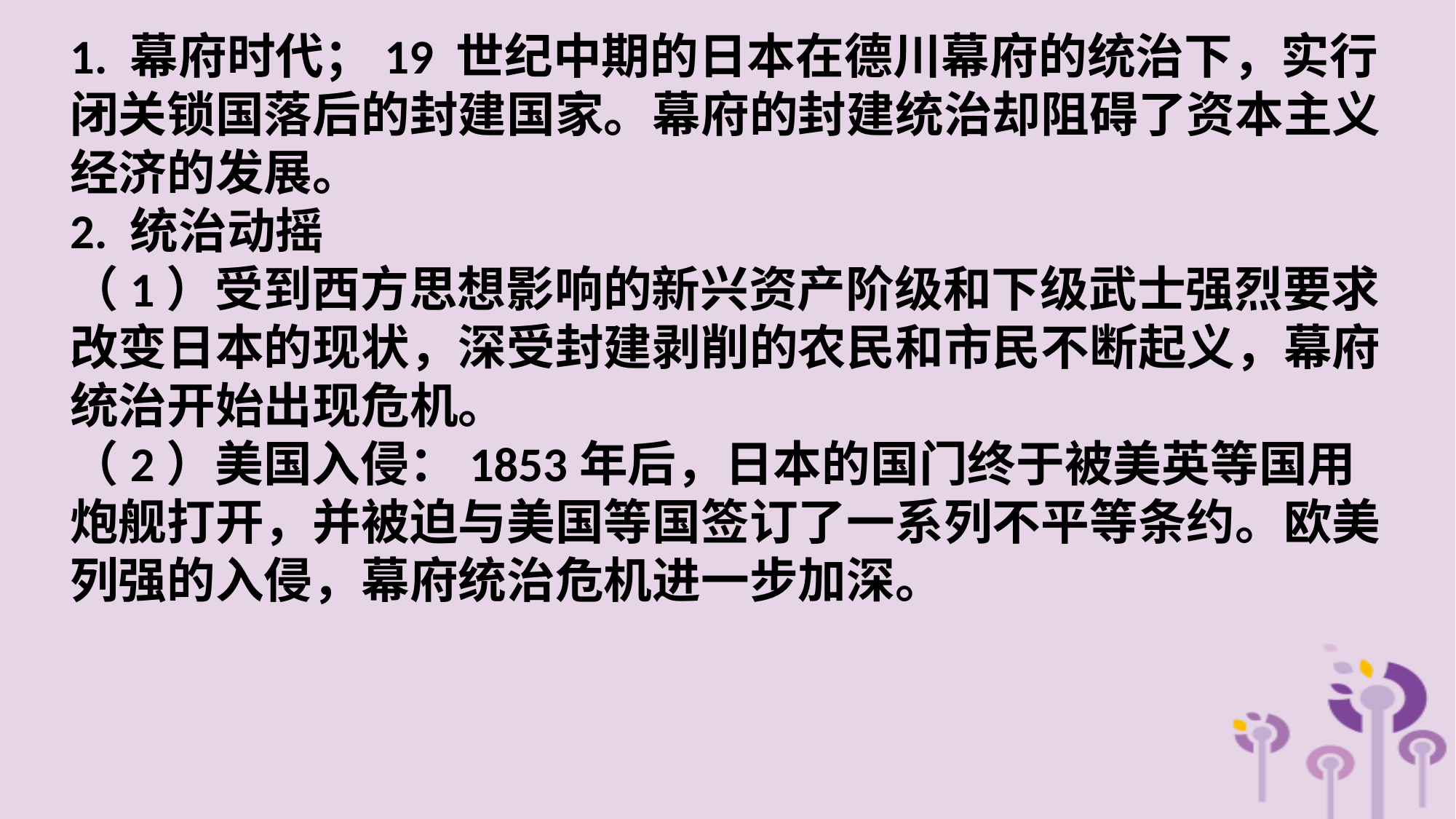

1. 幕府时代；19 世纪中期的日本在德川幕府的统治下，实行闭关锁国落后的封建国家。幕府的封建统治却阻碍了资本主义经济的发展。
2. 统治动摇
（1）受到西方思想影响的新兴资产阶级和下级武士强烈要求改变日本的现状，深受封建剥削的农民和市民不断起义，幕府统治开始出现危机。
（2）美国入侵：1853年后，日本的国门终于被美英等国用炮舰打开，并被迫与美国等国签订了一系列不平等条约。欧美列强的入侵，幕府统治危机进一步加深。